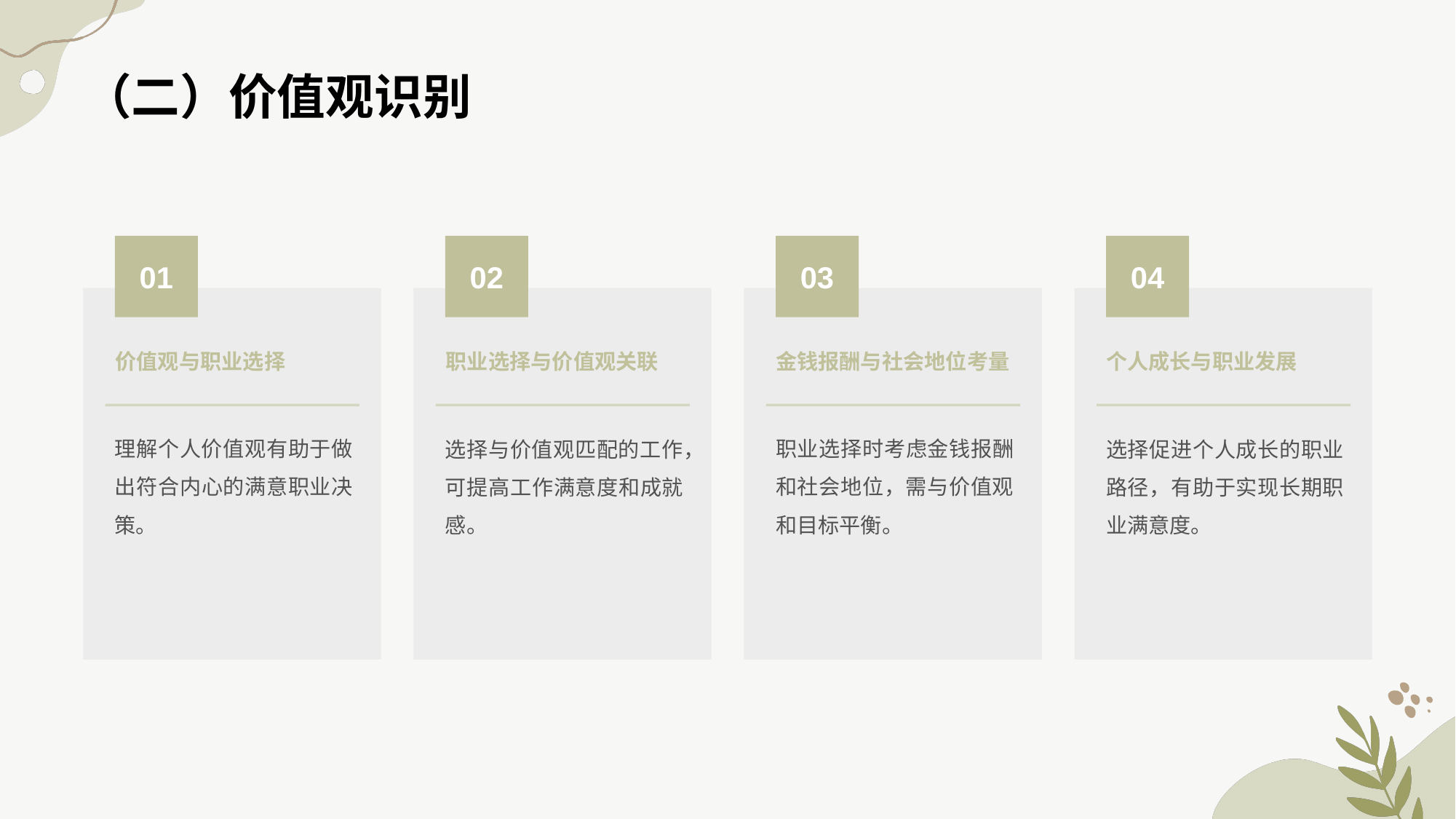

（二）价值观识别
01
02
03
04

价值观与职业选择
金钱报酬与社会地位考量
职业选择与价值观关联
个人成长与职业发展
理解个人价值观有助于做出符合内心的满意职业决策。
职业选择时考虑金钱报酬和社会地位，需与价值观和目标平衡。
选择与价值观匹配的工作，可提高工作满意度和成就感。
选择促进个人成长的职业路径，有助于实现长期职业满意度。